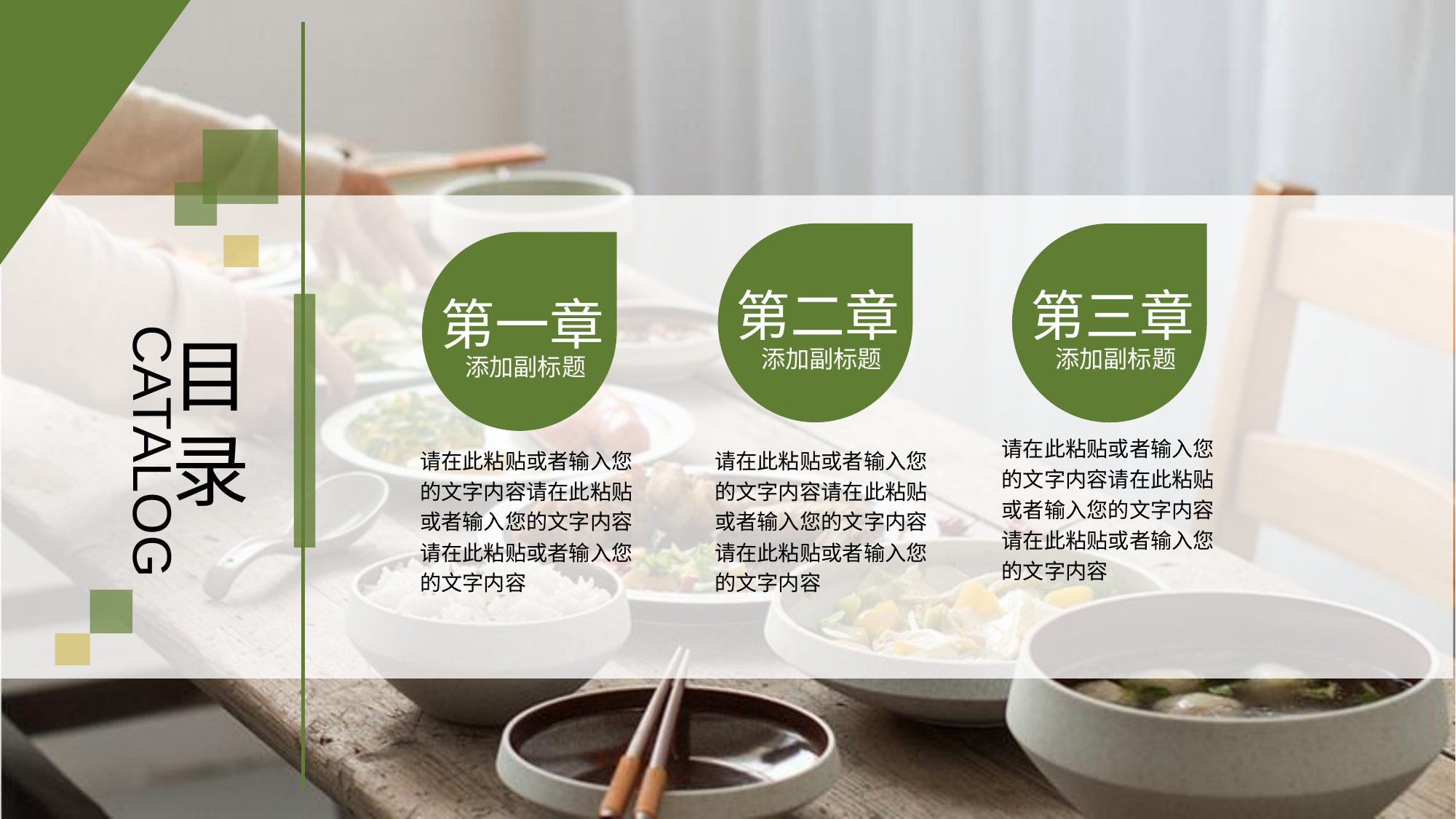

第二章
第三章
第一章
CATALOG
目  录
添加副标题
添加副标题
添加副标题
请在此粘贴或者输入您的文字内容请在此粘贴或者输入您的文字内容请在此粘贴或者输入您的文字内容
请在此粘贴或者输入您的文字内容请在此粘贴或者输入您的文字内容请在此粘贴或者输入您的文字内容
请在此粘贴或者输入您的文字内容请在此粘贴或者输入您的文字内容请在此粘贴或者输入您的文字内容